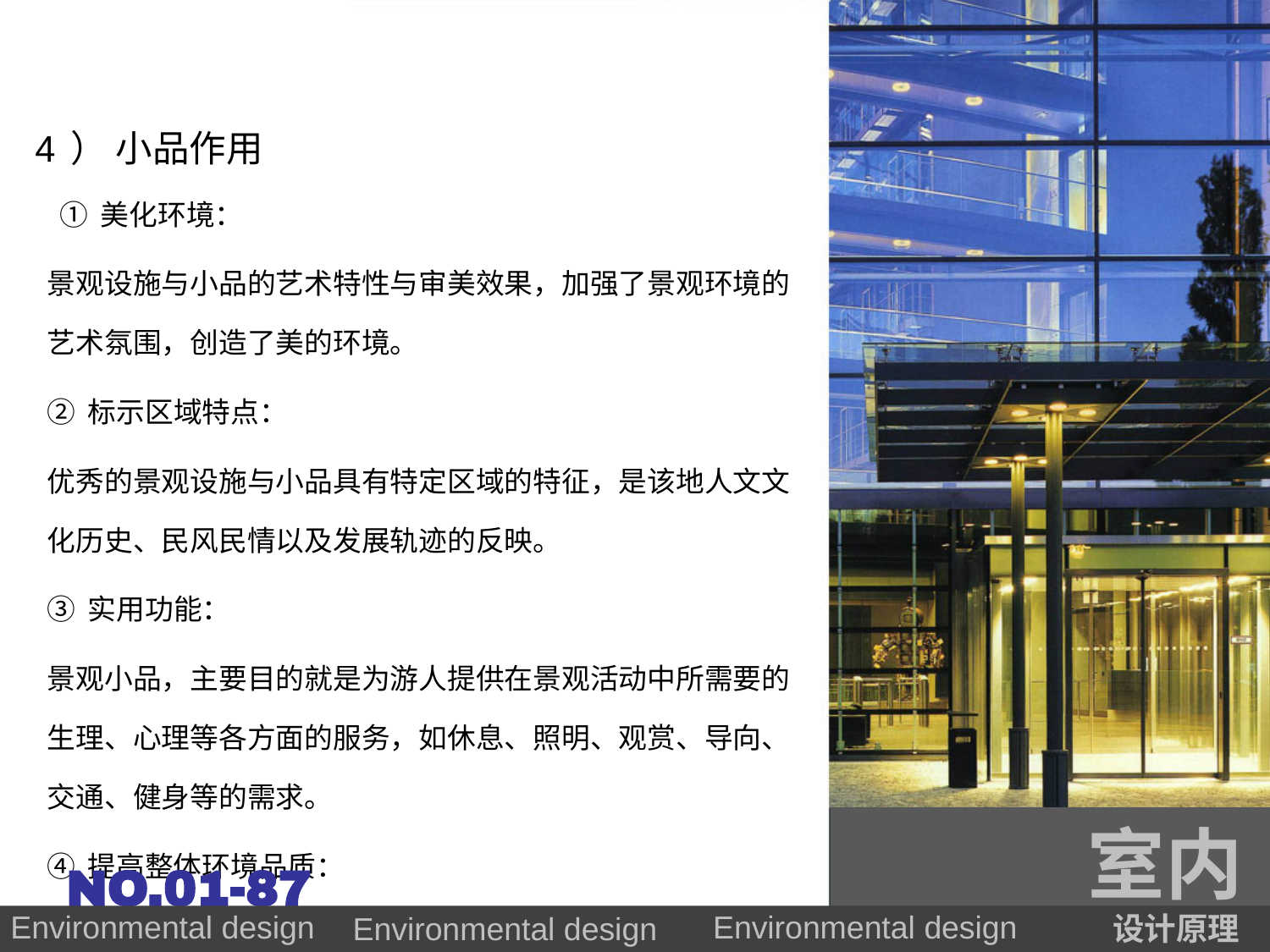

# 4） 小品作用
  ①美化环境：
景观设施与小品的艺术特性与审美效果，加强了景观环境的艺术氛围，创造了美的环境。
②标示区域特点：
优秀的景观设施与小品具有特定区域的特征，是该地人文文化历史、民风民情以及发展轨迹的反映。
③实用功能：
景观小品，主要目的就是为游人提供在景观活动中所需要的生理、心理等各方面的服务，如休息、照明、观赏、导向、交通、健身等的需求。
④提高整体环境品质：
通过这些艺术品和设施的设计来表现景观主题，可以引起人们对环境和生态等各种社会问题的关注，产生一定的社会文化意义，通过营造优良的生态环境，提高环境艺术品位和思想境界，提升整体环境品质。
室内

NO.01-87
设计原理
Environmental design
Environmental design
Environmental design